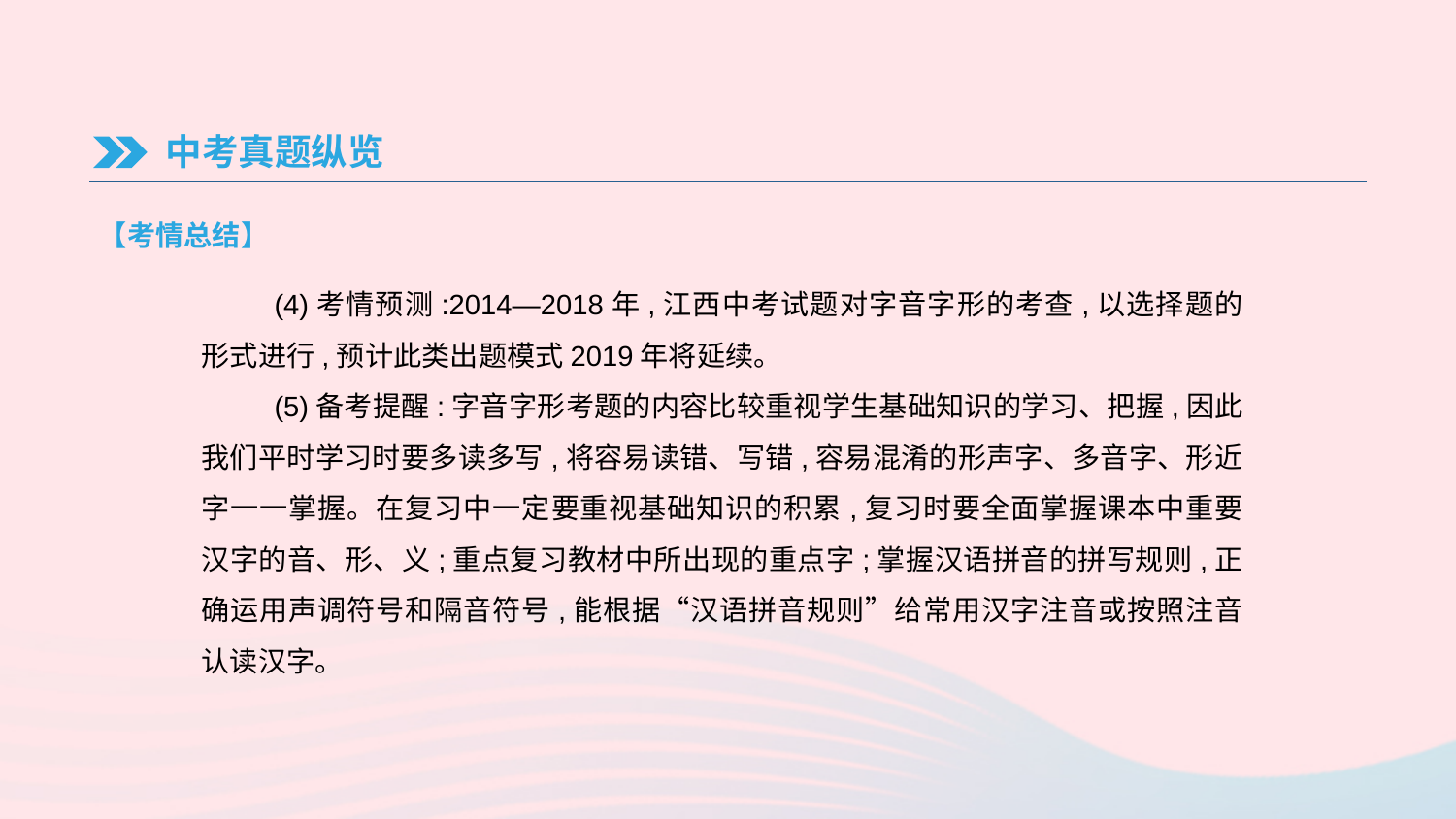

中考真题纵览

【考情总结】
(4)考情预测:2014—2018年,江西中考试题对字音字形的考查,以选择题的形式进行,预计此类出题模式2019年将延续。
(5)备考提醒:字音字形考题的内容比较重视学生基础知识的学习、把握,因此我们平时学习时要多读多写,将容易读错、写错,容易混淆的形声字、多音字、形近字一一掌握。在复习中一定要重视基础知识的积累,复习时要全面掌握课本中重要汉字的音、形、义;重点复习教材中所出现的重点字;掌握汉语拼音的拼写规则,正确运用声调符号和隔音符号,能根据“汉语拼音规则”给常用汉字注音或按照注音认读汉字。